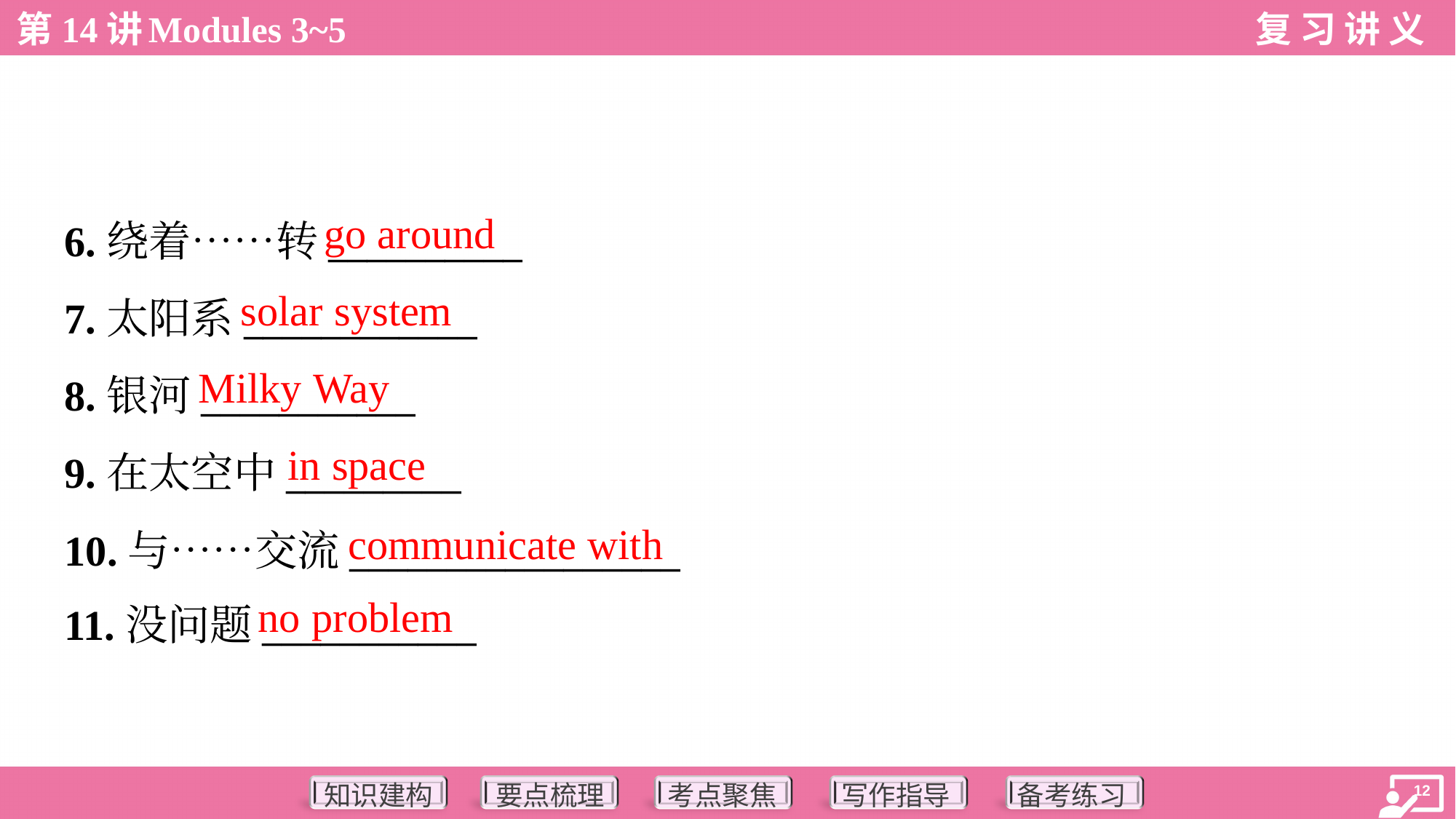

go around
6.绕着……转__________
7.太阳系____________
8.银河___________
9.在太空中_________
10.与……交流_________________
11.没问题___________
solar system
Milky Way
in space
communicate with
no problem